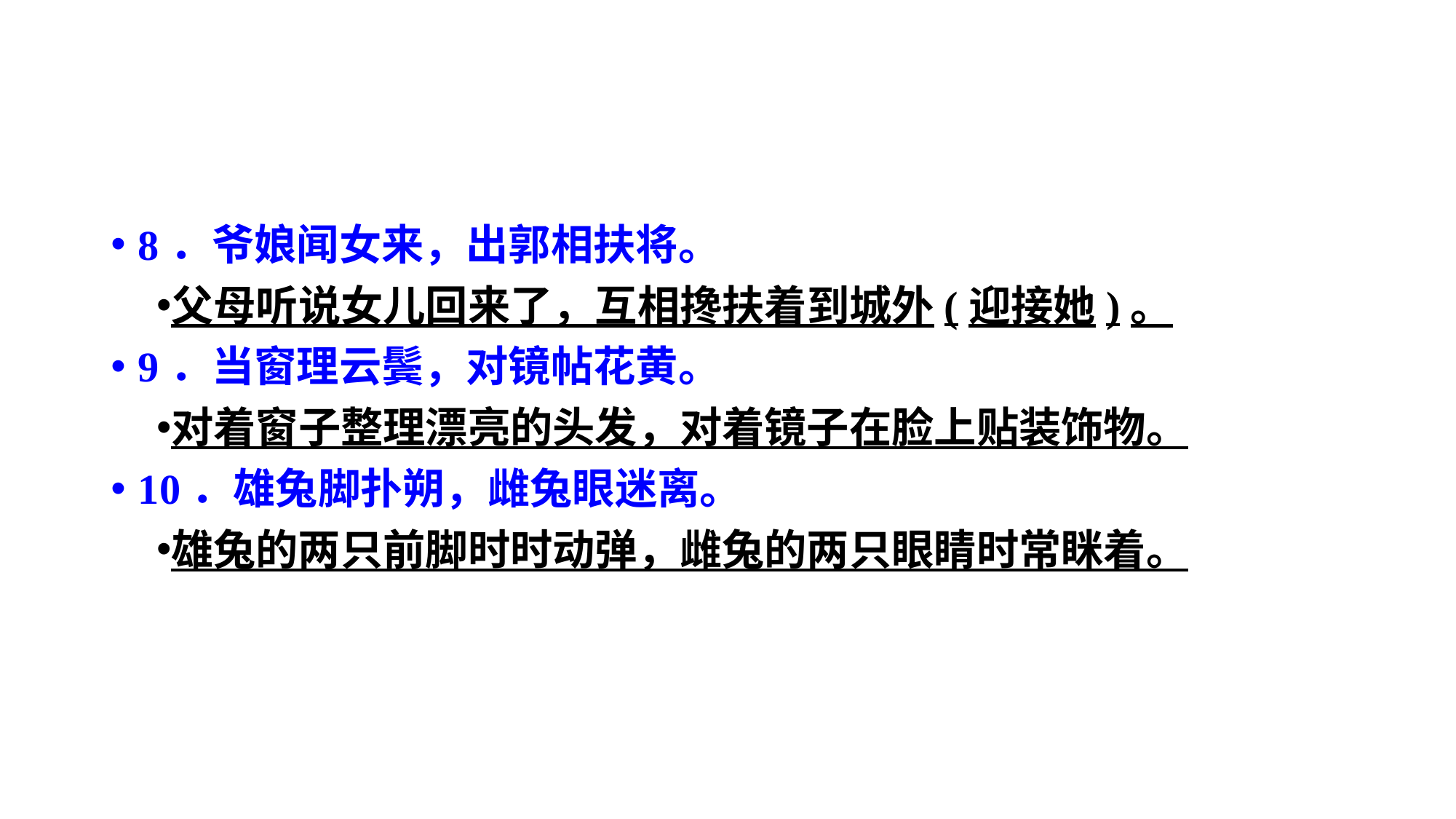

8．爷娘闻女来，出郭相扶将。
父母听说女儿回来了，互相搀扶着到城外(迎接她)。
9．当窗理云鬓，对镜帖花黄。
对着窗子整理漂亮的头发，对着镜子在脸上贴装饰物。
10．雄兔脚扑朔，雌兔眼迷离。
雄兔的两只前脚时时动弹，雌兔的两只眼睛时常眯着。